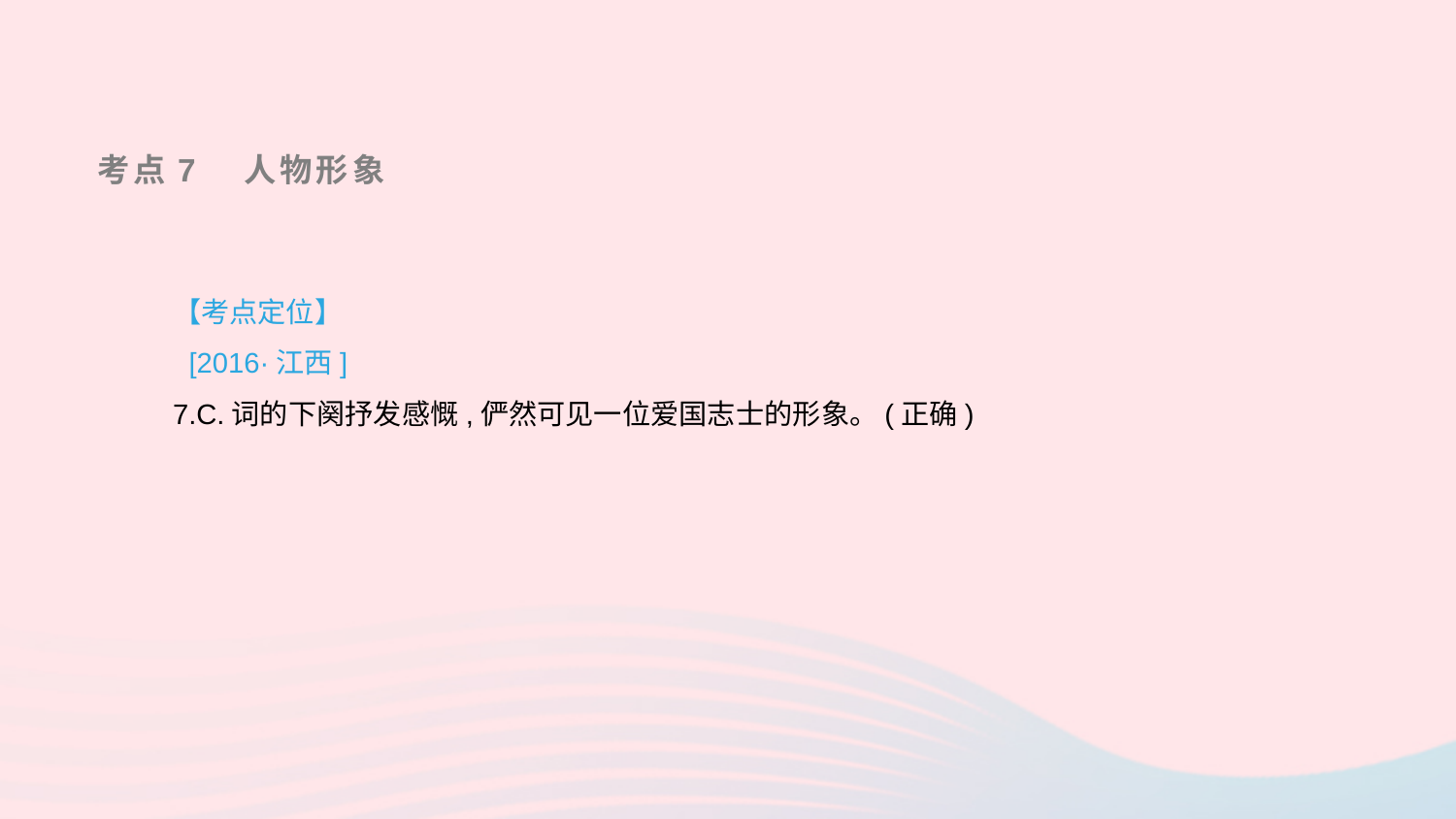

考点7　人物形象
【考点定位】
  [2016·江西]
7.C.词的下阕抒发感慨,俨然可见一位爱国志士的形象。(正确)